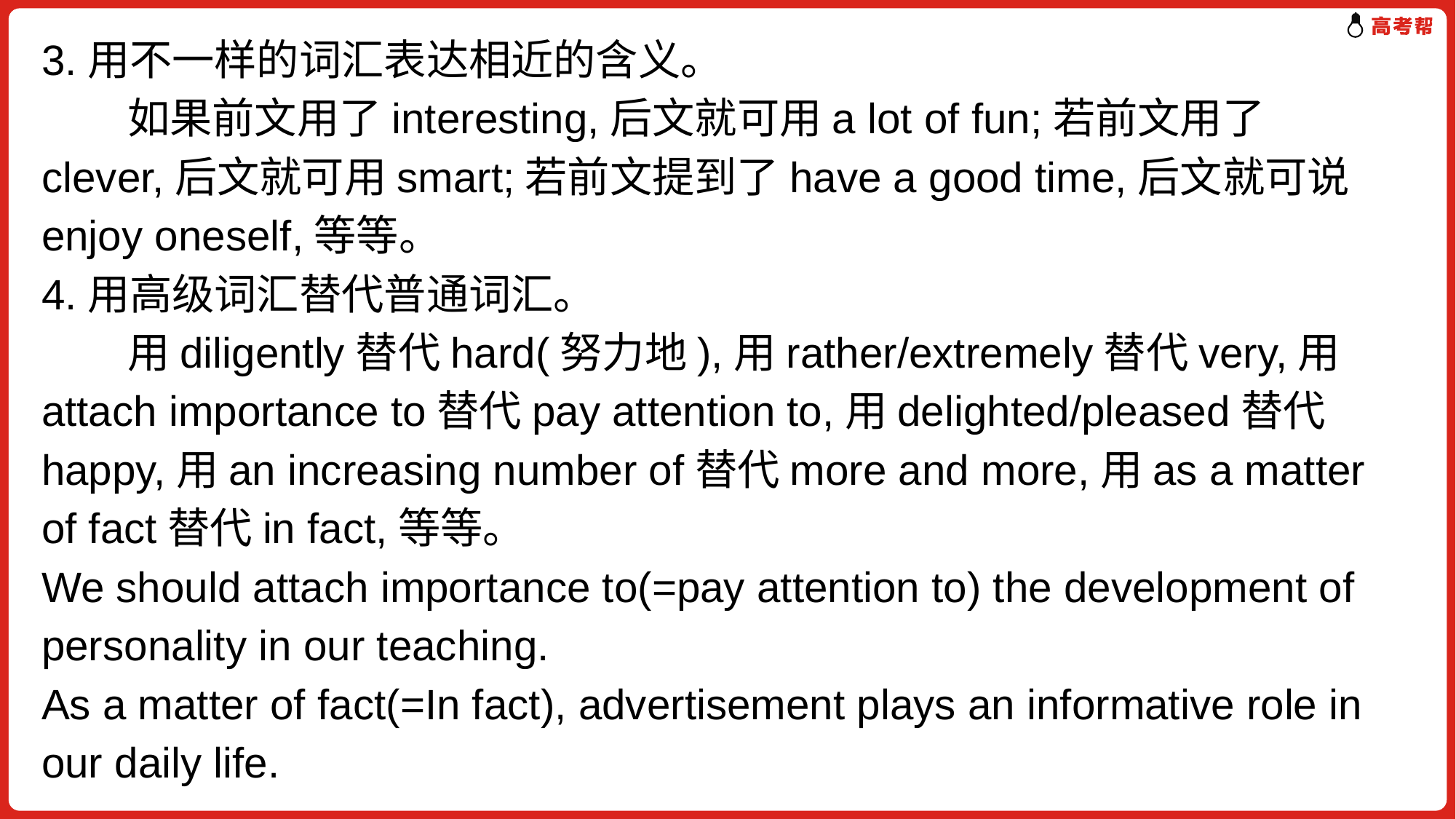

3.用不一样的词汇表达相近的含义。
        如果前文用了interesting,后文就可用a lot of fun;若前文用了clever,后文就可用smart;若前文提到了have a good time,后文就可说enjoy oneself,等等。
4.用高级词汇替代普通词汇。
        用diligently替代hard(努力地),用rather/extremely替代very,用attach importance to替代pay attention to,用delighted/pleased替代happy,用an increasing number of替代more and more,用as a matter of fact替代in fact,等等。
We should attach importance to(=pay attention to) the development of personality in our teaching.
As a matter of fact(=In fact), advertisement plays an informative role in our daily life.